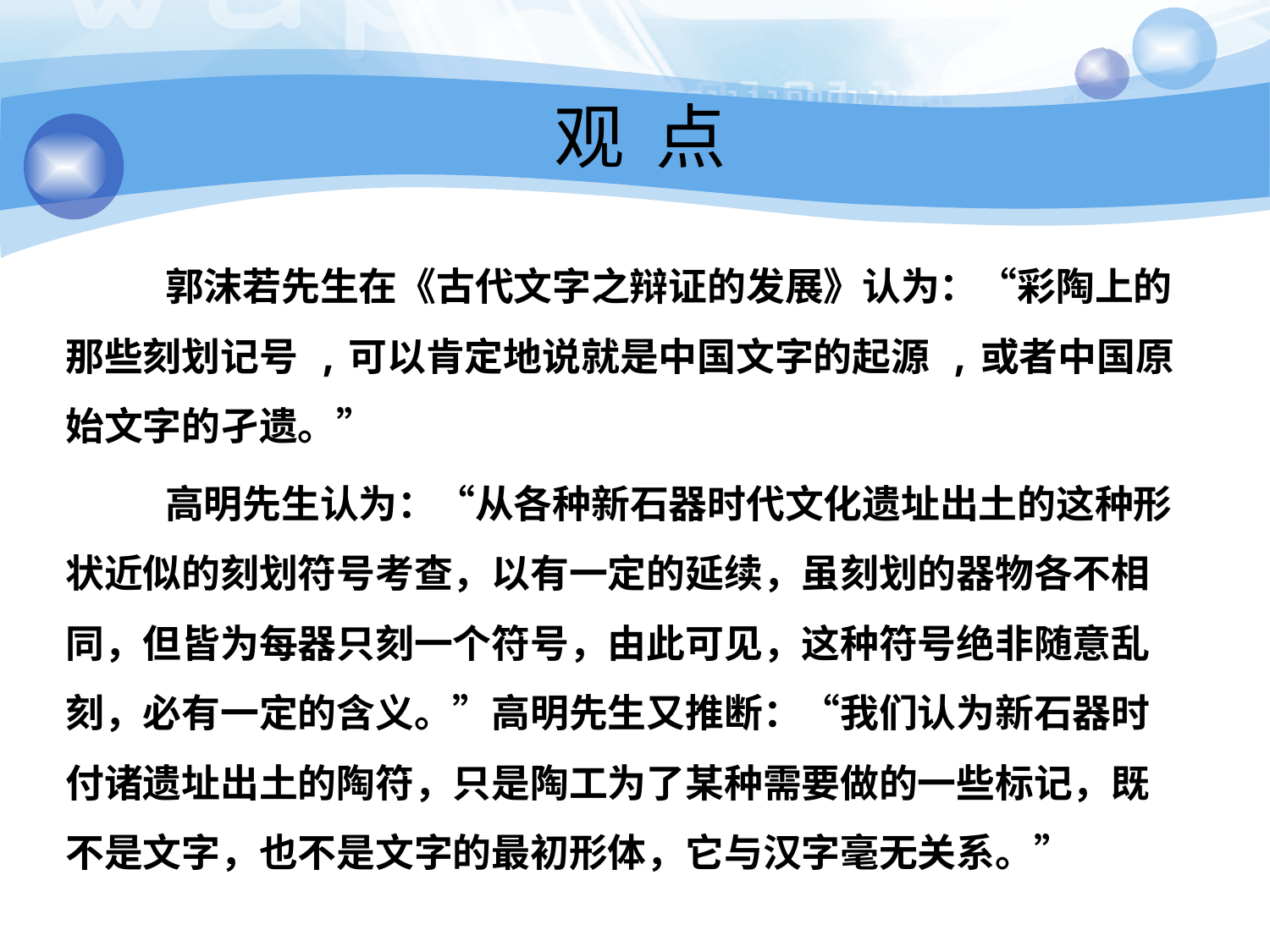

# 观  点
郭沫若先生在《古代文字之辩证的发展》认为：“彩陶上的那些刻划记号 ,可以肯定地说就是中国文字的起源 ,或者中国原始文字的孑遗。”
高明先生认为：“从各种新石器时代文化遗址出土的这种形状近似的刻划符号考查，以有一定的延续，虽刻划的器物各不相同，但皆为每器只刻一个符号，由此可见，这种符号绝非随意乱刻，必有一定的含义。”高明先生又推断：“我们认为新石器时付诸遗址出土的陶符，只是陶工为了某种需要做的一些标记，既不是文字，也不是文字的最初形体，它与汉字毫无关系。”